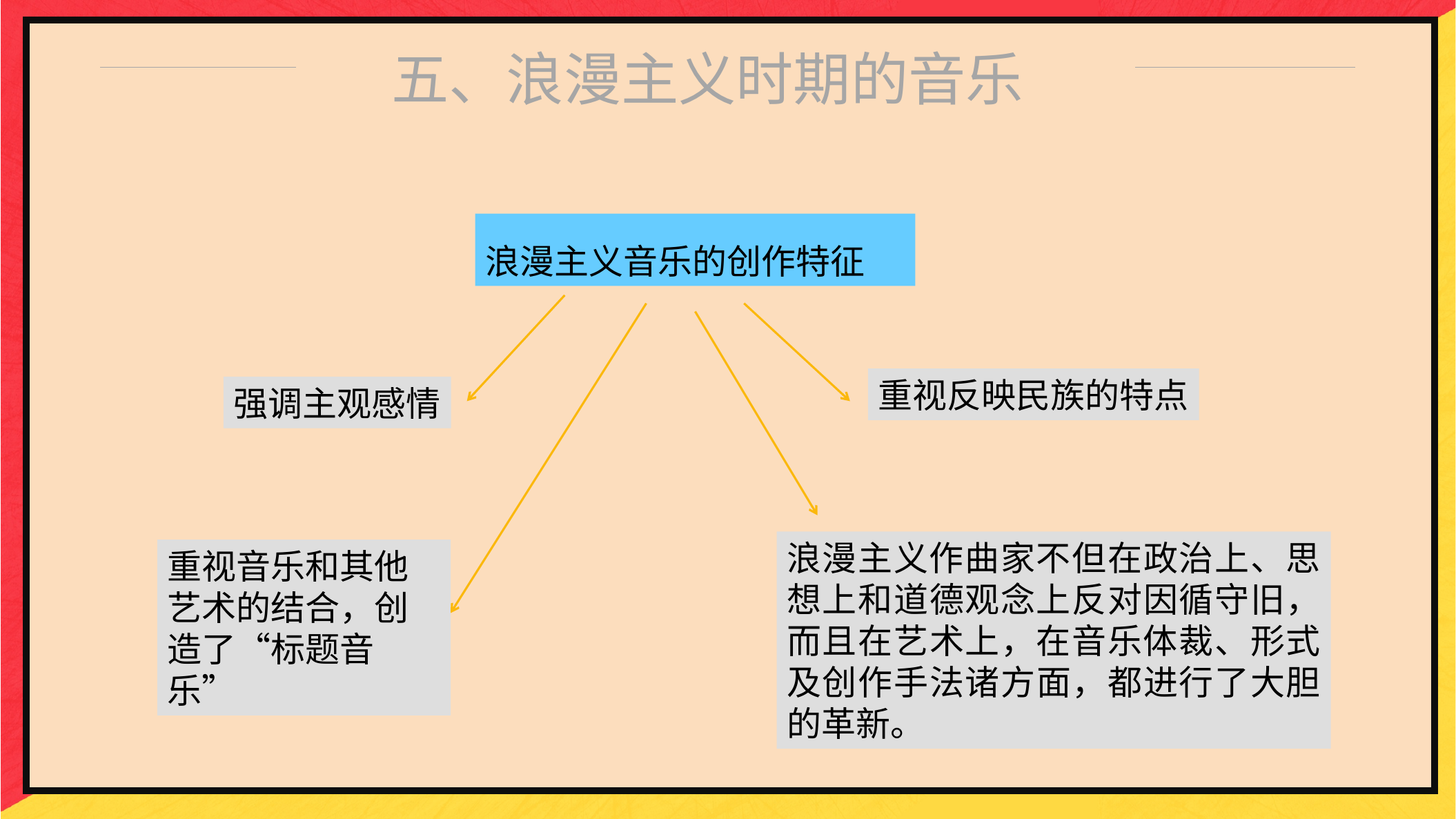

五、浪漫主义时期的音乐
浪漫主义音乐的创作特征
重视反映民族的特点
强调主观感情
浪漫主义作曲家不但在政治上、思想上和道德观念上反对因循守旧，而且在艺术上，在音乐体裁、形式及创作手法诸方面，都进行了大胆的革新。
重视音乐和其他艺术的结合，创造了“标题音乐”